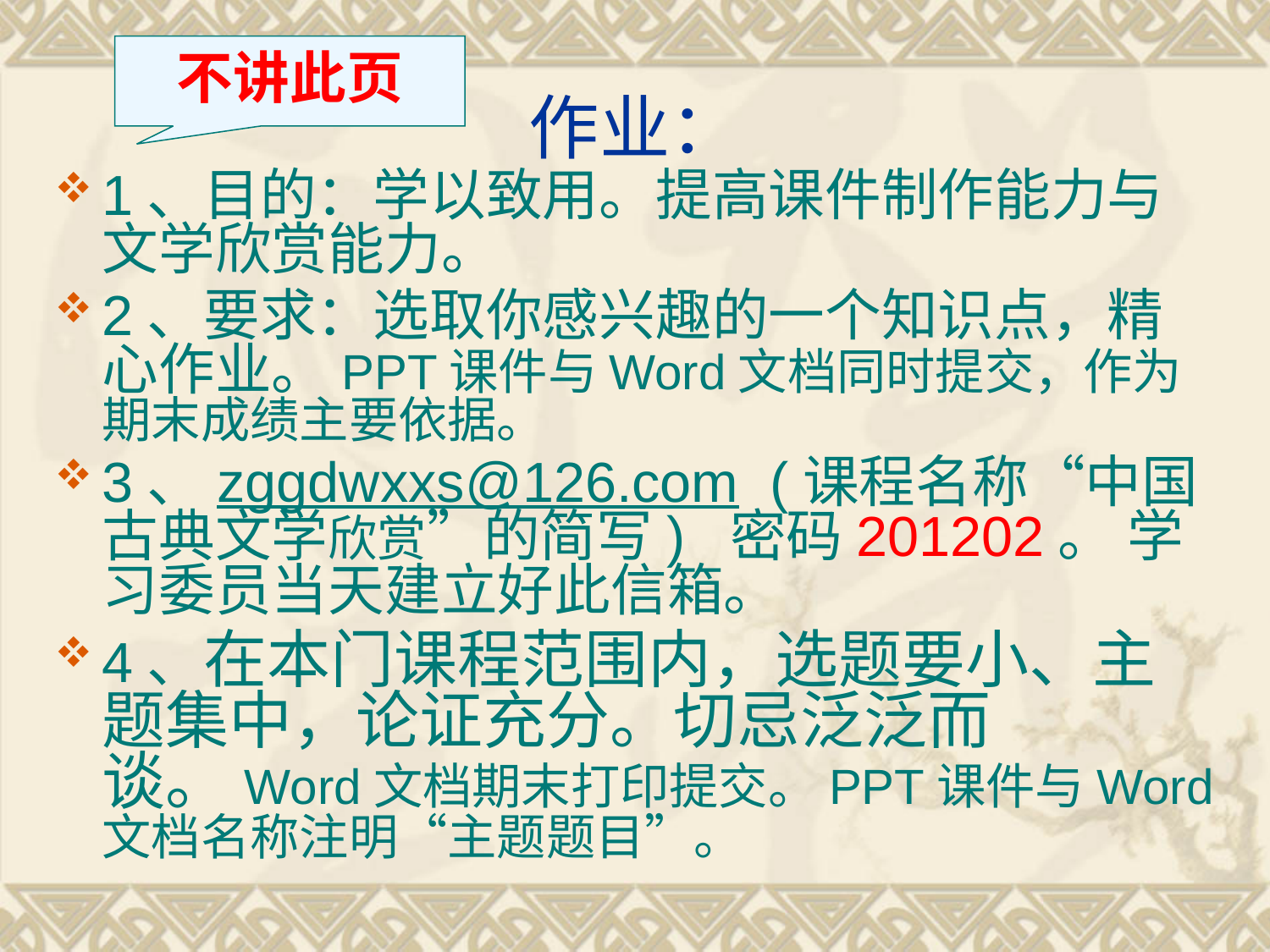

不讲此页
# 作业：
1、目的：学以致用。提高课件制作能力与文学欣赏能力。
2、要求：选取你感兴趣的一个知识点，精心作业。PPT课件与Word文档同时提交，作为期末成绩主要依据。
3、zggdwxxs@126.com  (课程名称“中国古典文学欣赏”的简写)  密码201202。 学习委员当天建立好此信箱。
4、在本门课程范围内，选题要小、主题集中，论证充分。切忌泛泛而谈。Word文档期末打印提交。PPT课件与Word文档名称注明“主题题目”。